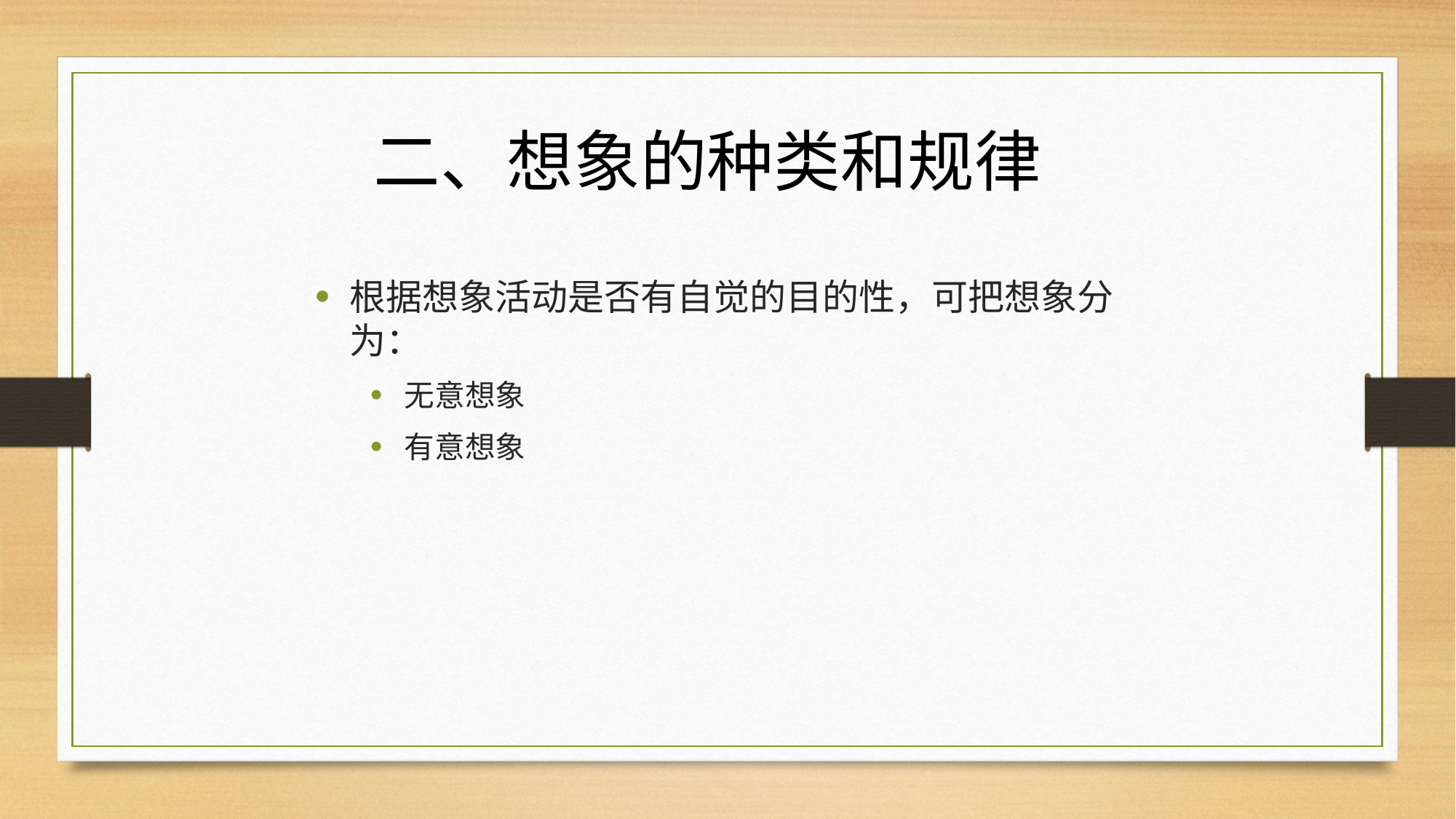

二、想象的种类和规律
根据想象活动是否有自觉的目的性，可把想象分为：
无意想象
有意想象